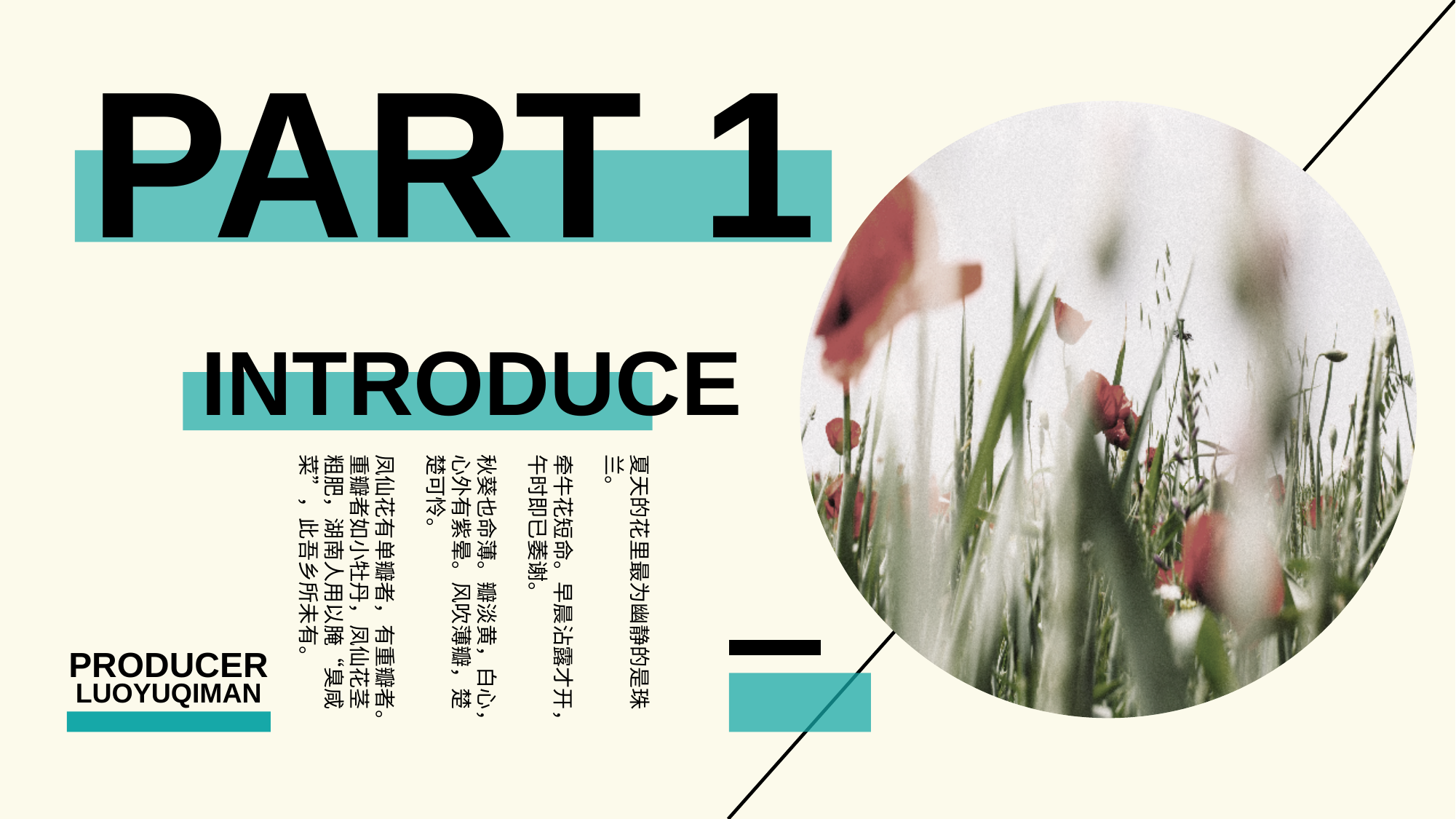

PART 1

INTRODUCE

夏天的花里最为幽静的是珠兰。

牵牛花短命。早晨沾露才开，午时即已萎谢。

秋葵也命薄。瓣淡黄，白心，心外有紫晕。风吹薄瓣，楚楚可怜。

凤仙花有单瓣者，有重瓣者。重瓣者如小牡丹，凤仙花茎粗肥，湖南人用以腌“臭咸菜”，此吾乡所未有。
PRODUCER
LUOYUQIMAN